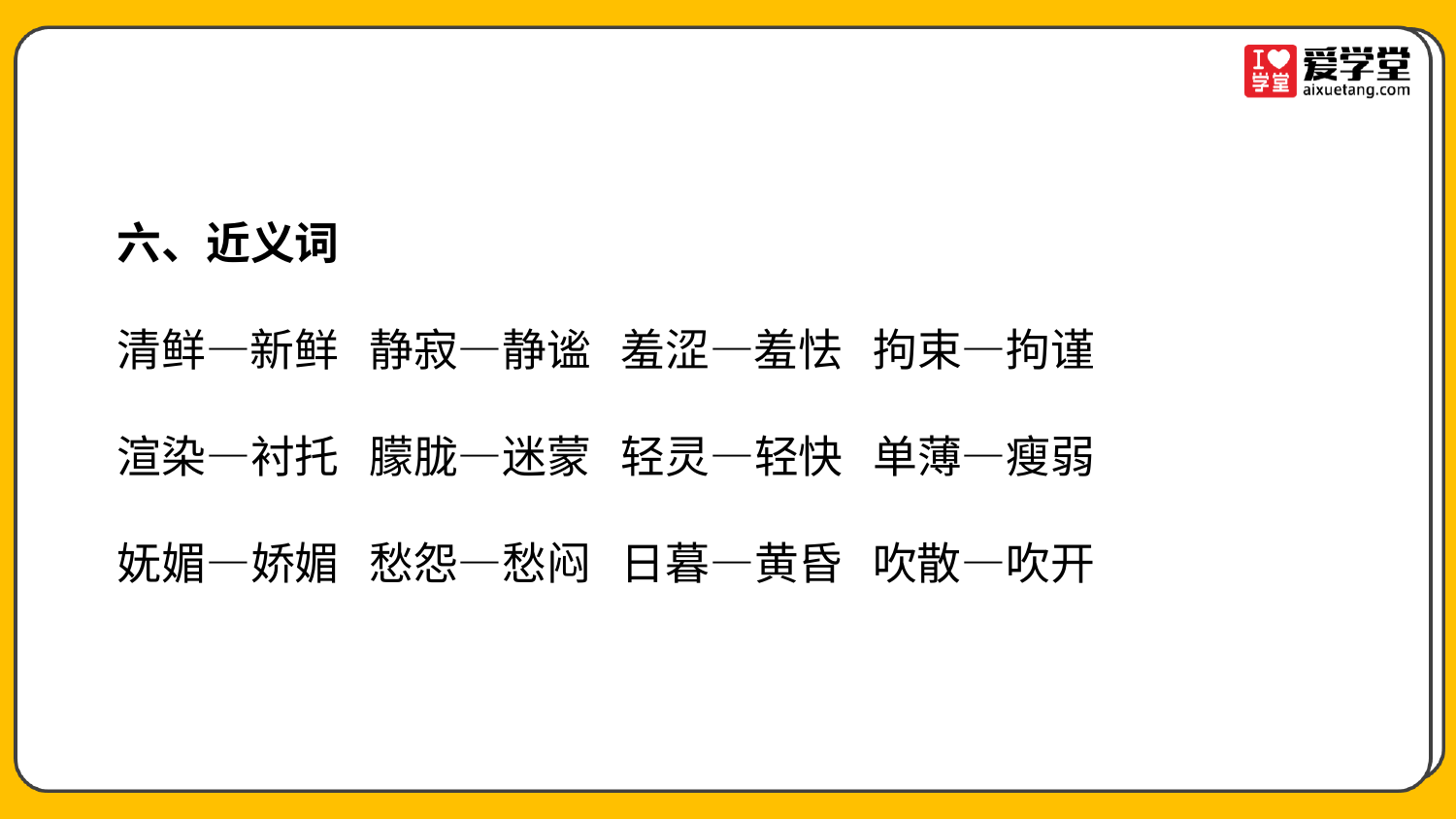

六、近义词
清鲜—新鲜   静寂—静谧   羞涩—羞怯   拘束—拘谨
渲染—衬托   朦胧—迷蒙   轻灵—轻快   单薄—瘦弱
妩媚—娇媚   愁怨—愁闷   日暮—黄昏   吹散—吹开